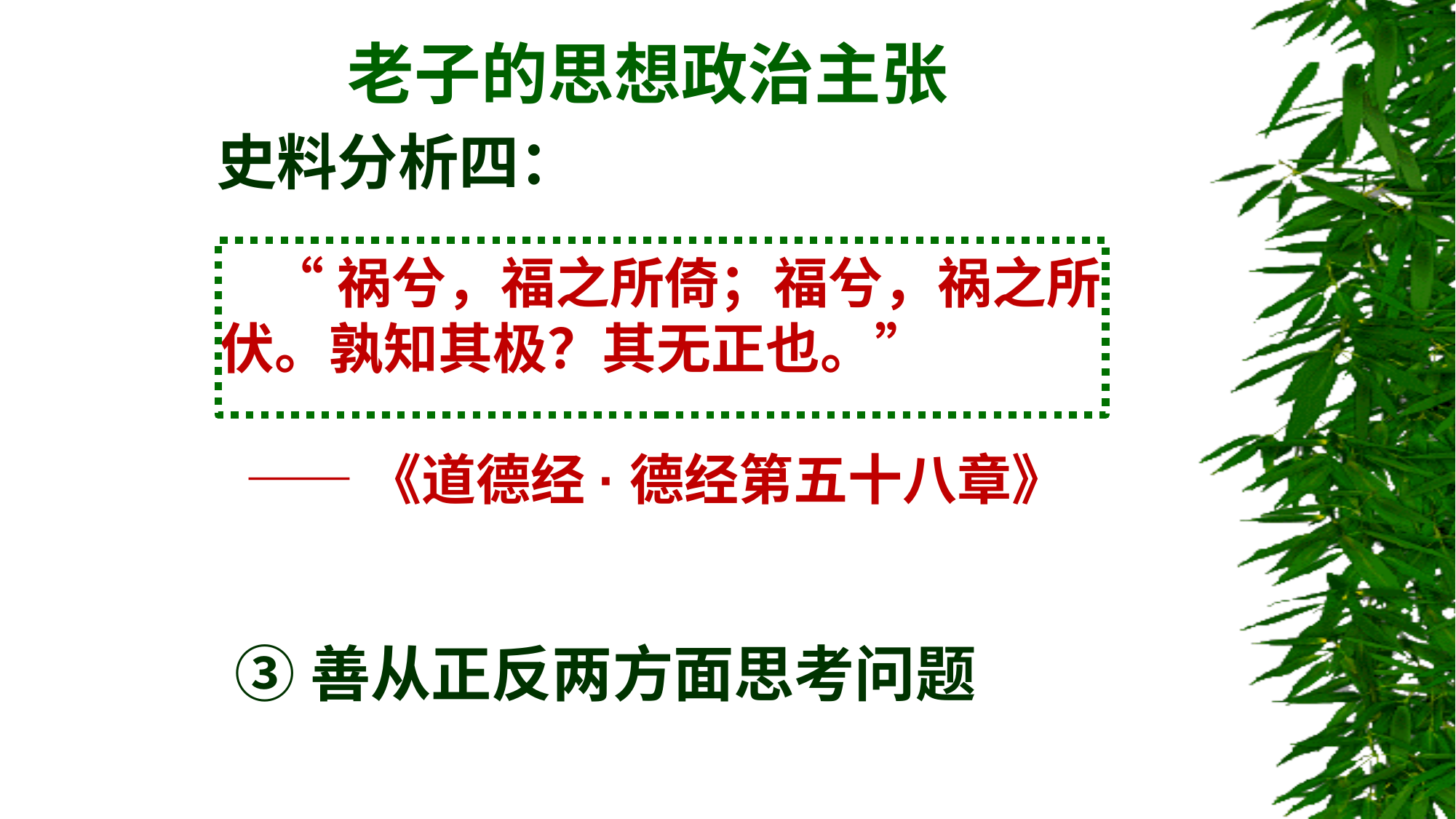

老子的思想政治主张
史料分析四：
    “祸兮，福之所倚；福兮，祸之所伏。孰知其极？其无正也。”

  ——《道德经·德经第五十八章》

③善从正反两方面思考问题